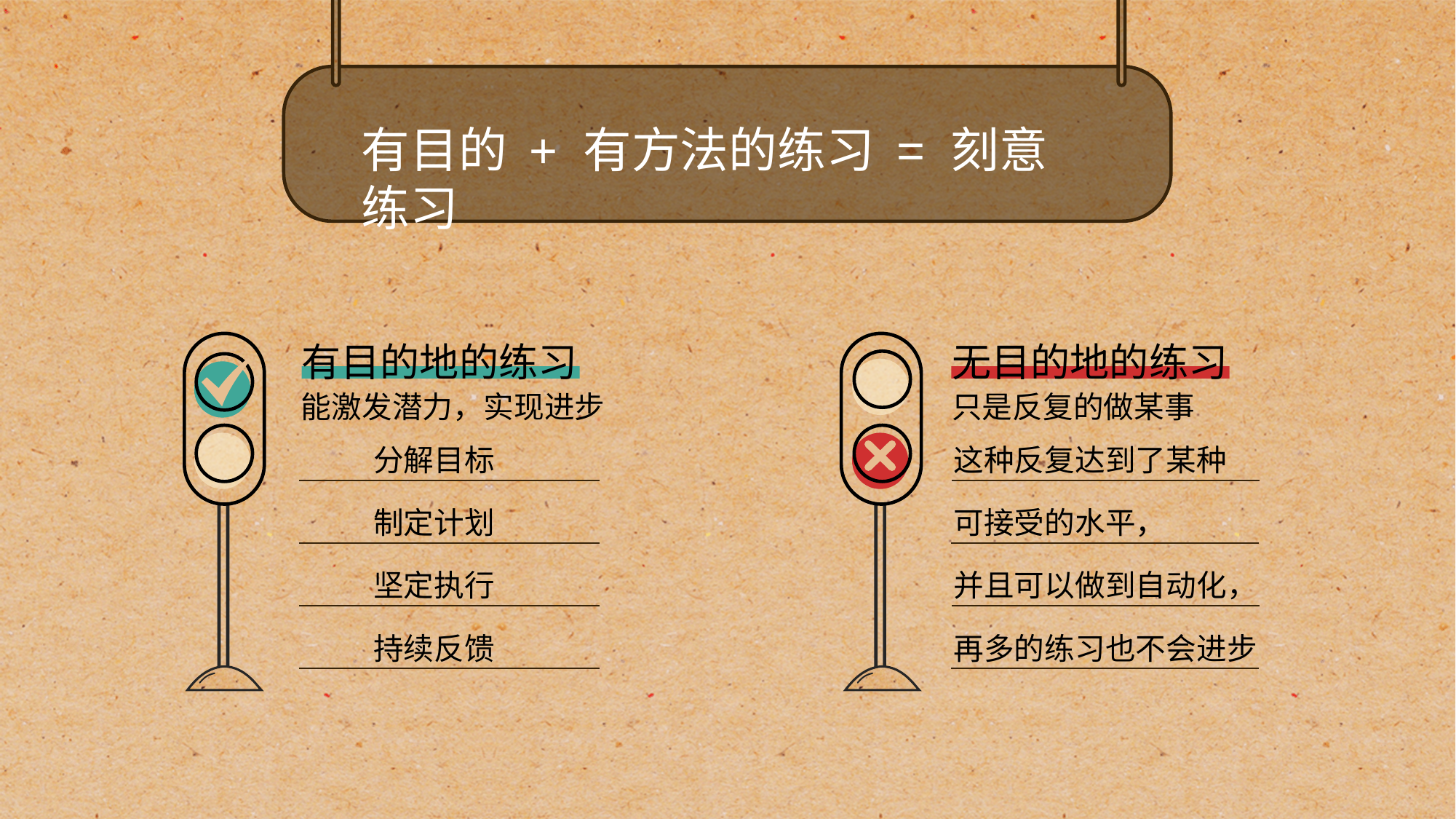

有目的 + 有方法的练习 = 刻意练习
有目的地的练习
无目的地的练习
只是反复的做某事
这种反复达到了某种
可接受的水平，
并且可以做到自动化，
再多的练习也不会进步

能激发潜力，实现进步
分解目标
制定计划
坚定执行
持续反馈